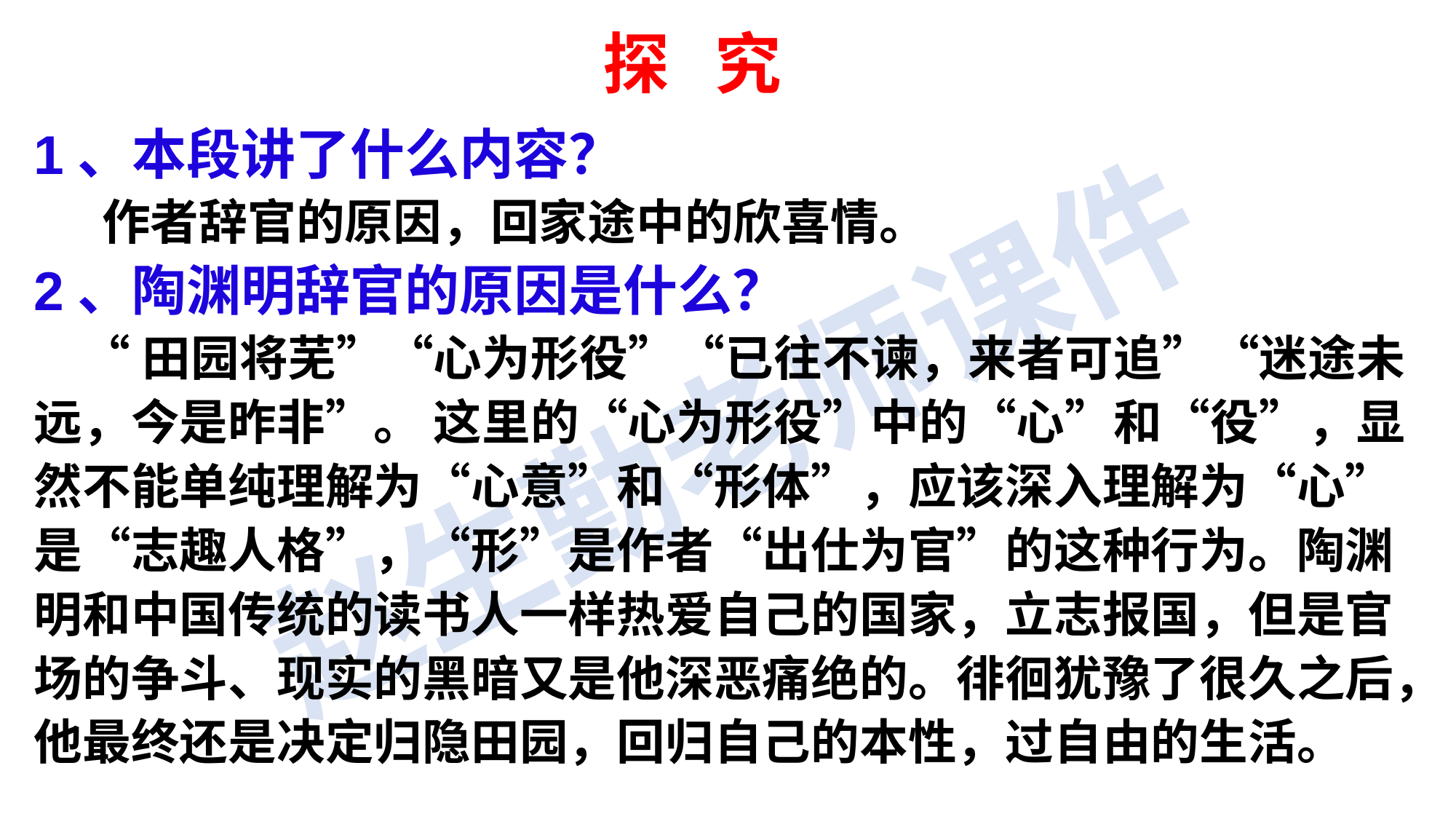

探   究
1、本段讲了什么内容？
      作者辞官的原因，回家途中的欣喜情。
2、陶渊明辞官的原因是什么？
     “田园将芜”“心为形役”“已往不谏，来者可追”“迷途未远，今是昨非”。 这里的“心为形役”中的“心”和“役”，显然不能单纯理解为“心意”和“形体”，应该深入理解为“心”是“志趣人格”，“形”是作者“出仕为官”的这种行为。陶渊明和中国传统的读书人一样热爱自己的国家，立志报国，但是官场的争斗、现实的黑暗又是他深恶痛绝的。徘徊犹豫了很久之后，他最终还是决定归隐田园，回归自己的本性，过自由的生活。